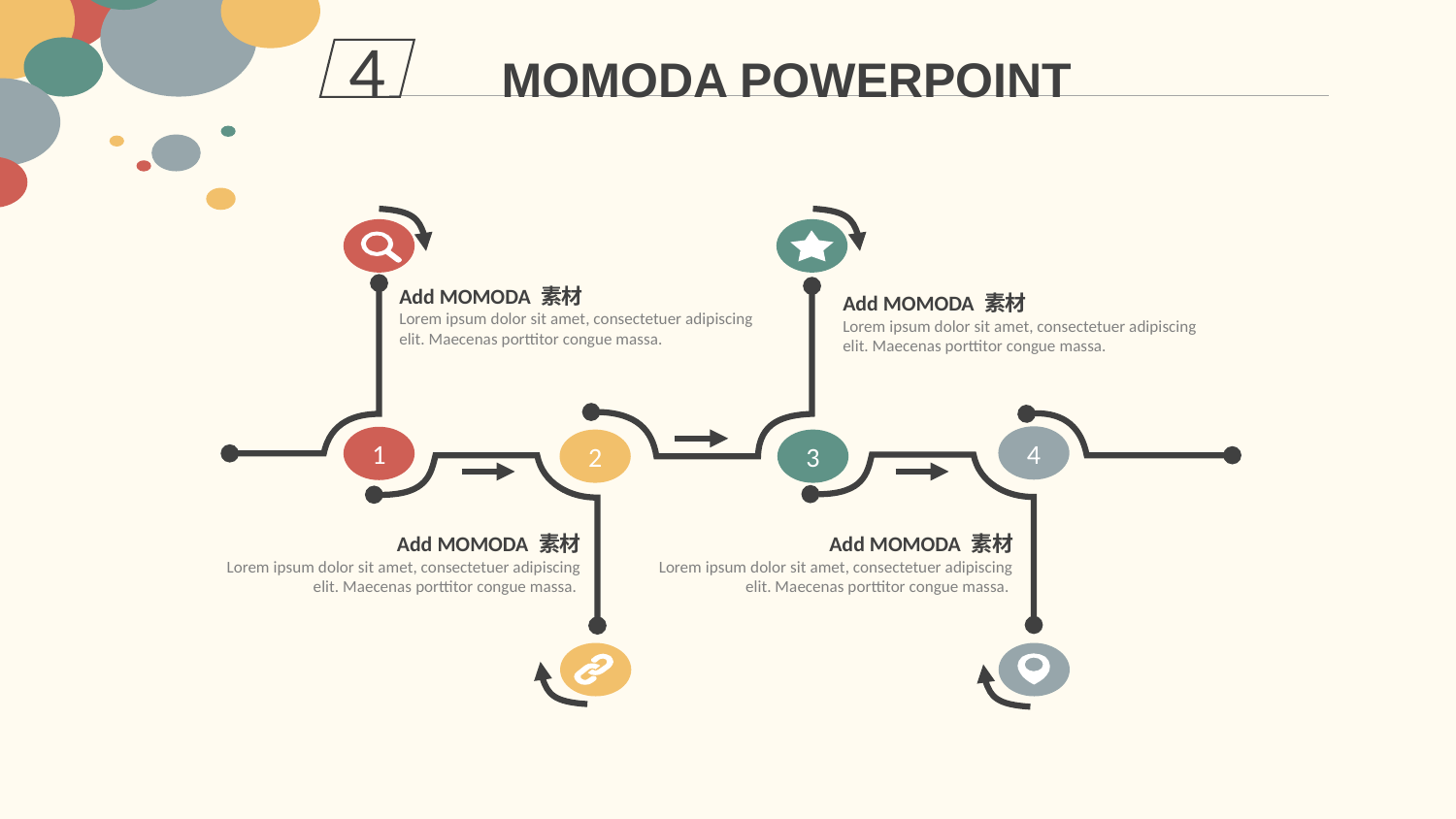

4
MOMODA POWERPOINT

Add MOMODA 素材
Lorem ipsum dolor sit amet, consectetuer adipiscing elit. Maecenas porttitor congue massa.
Add MOMODA 素材
Lorem ipsum dolor sit amet, consectetuer adipiscing elit. Maecenas porttitor congue massa.

4
1
2
3

Add MOMODA 素材
Lorem ipsum dolor sit amet, consectetuer adipiscing elit. Maecenas porttitor congue massa.
Add MOMODA 素材
Lorem ipsum dolor sit amet, consectetuer adipiscing elit. Maecenas porttitor congue massa.